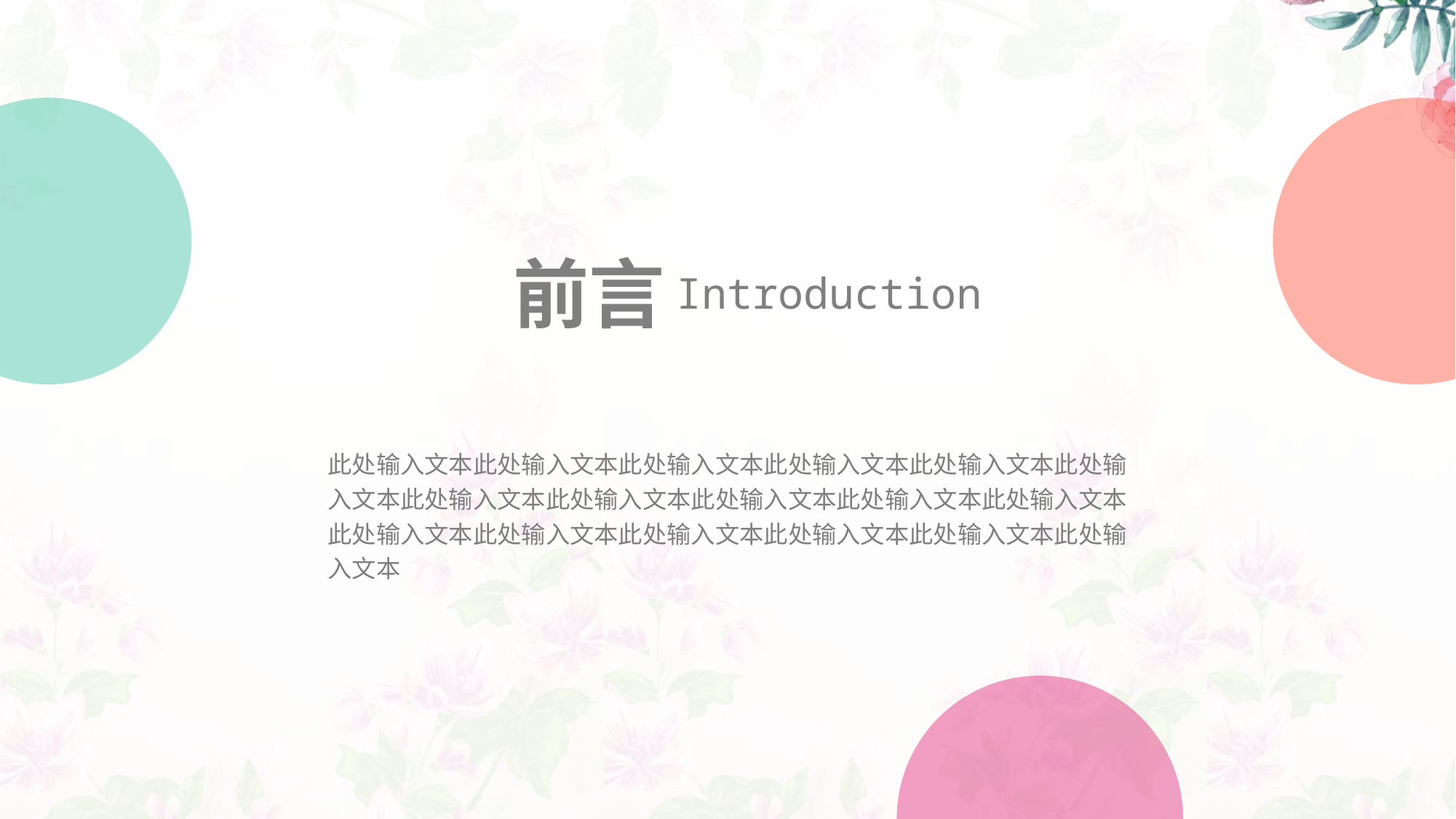

前言
Introduction
此处输入文本此处输入文本此处输入文本此处输入文本此处输入文本此处输入文本此处输入文本此处输入文本此处输入文本此处输入文本此处输入文本此处输入文本此处输入文本此处输入文本此处输入文本此处输入文本此处输入文本